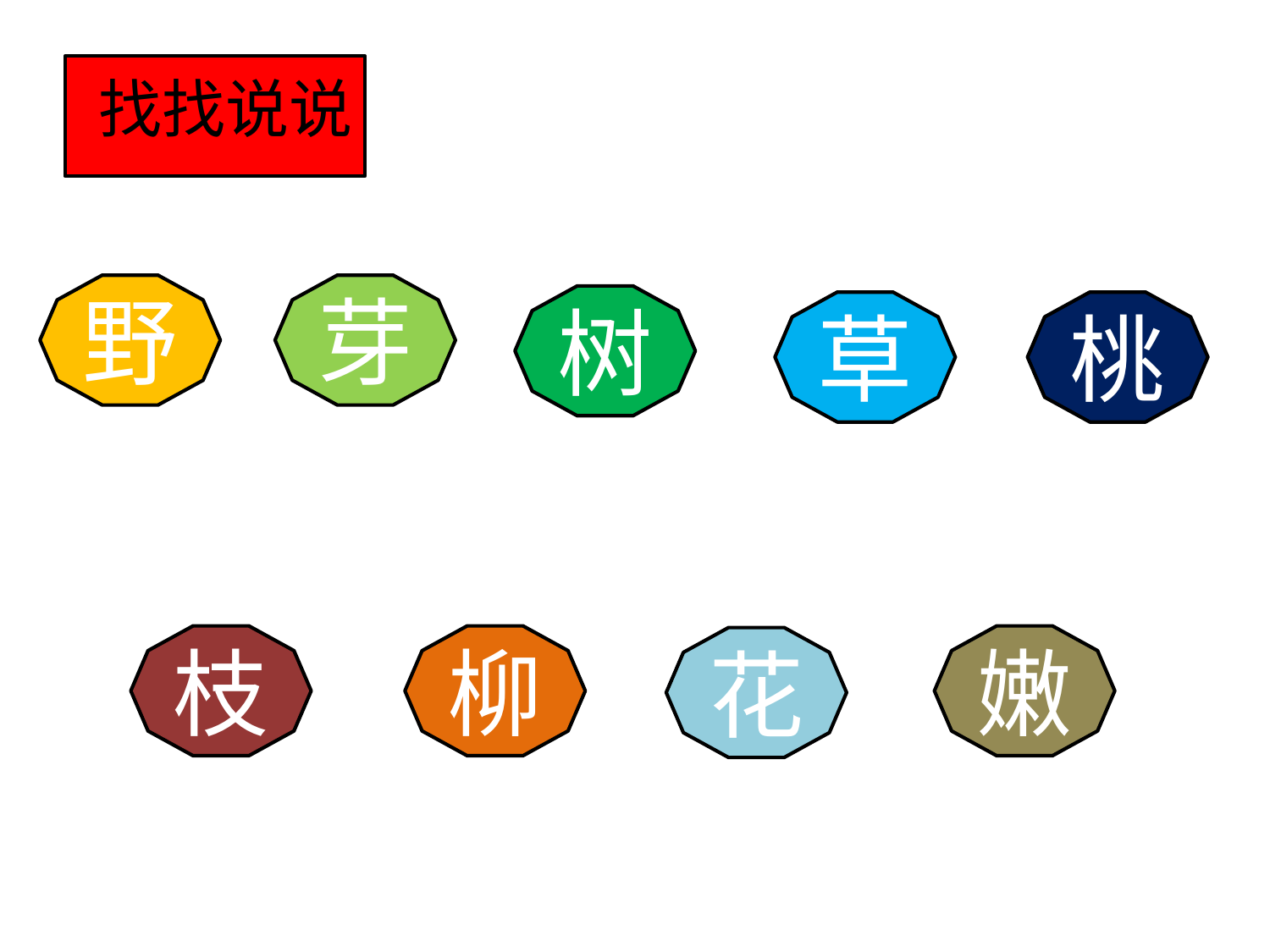

找找说说
野
芽
树
草
桃
枝
柳
嫩
花